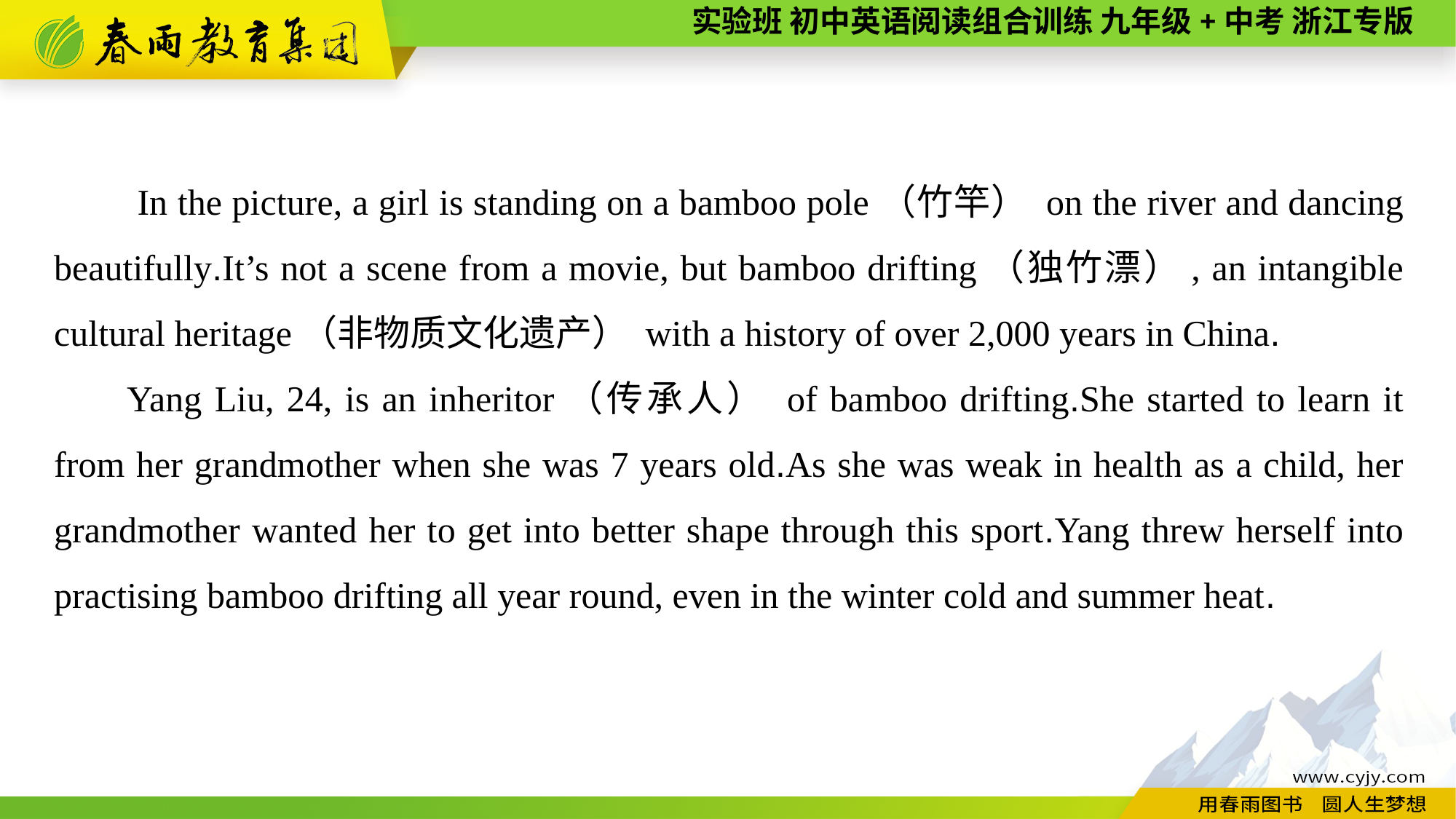

In the picture, a girl is standing on a bamboo pole（竹竿） on the river and dancing beautifully.It’s not a scene from a movie, but bamboo drifting（独竹漂）, an intangible cultural heritage（非物质文化遗产） with a history of over 2,000 years in China.
Yang Liu, 24, is an inheritor（传承人） of bamboo drifting.She started to learn it from her grandmother when she was 7 years old.As she was weak in health as a child, her grandmother wanted her to get into better shape through this sport.Yang threw herself into practising bamboo drifting all year round, even in the winter cold and summer heat.